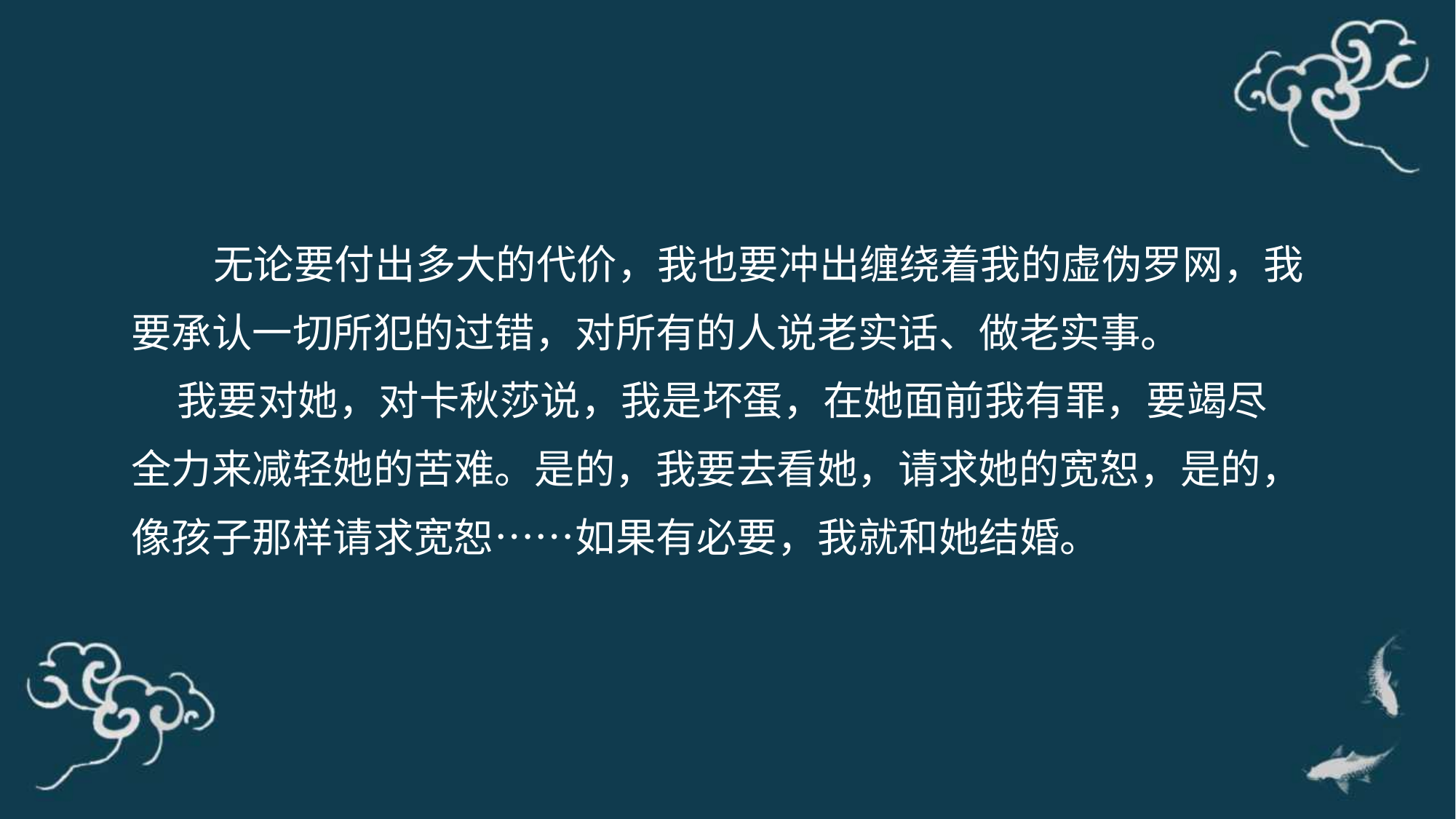

无论要付出多大的代价，我也要冲出缠绕着我的虚伪罗网，我要承认一切所犯的过错，对所有的人说老实话、做老实事。
    我要对她，对卡秋莎说，我是坏蛋，在她面前我有罪，要竭尽全力来减轻她的苦难。是的，我要去看她，请求她的宽恕，是的，像孩子那样请求宽恕……如果有必要，我就和她结婚。